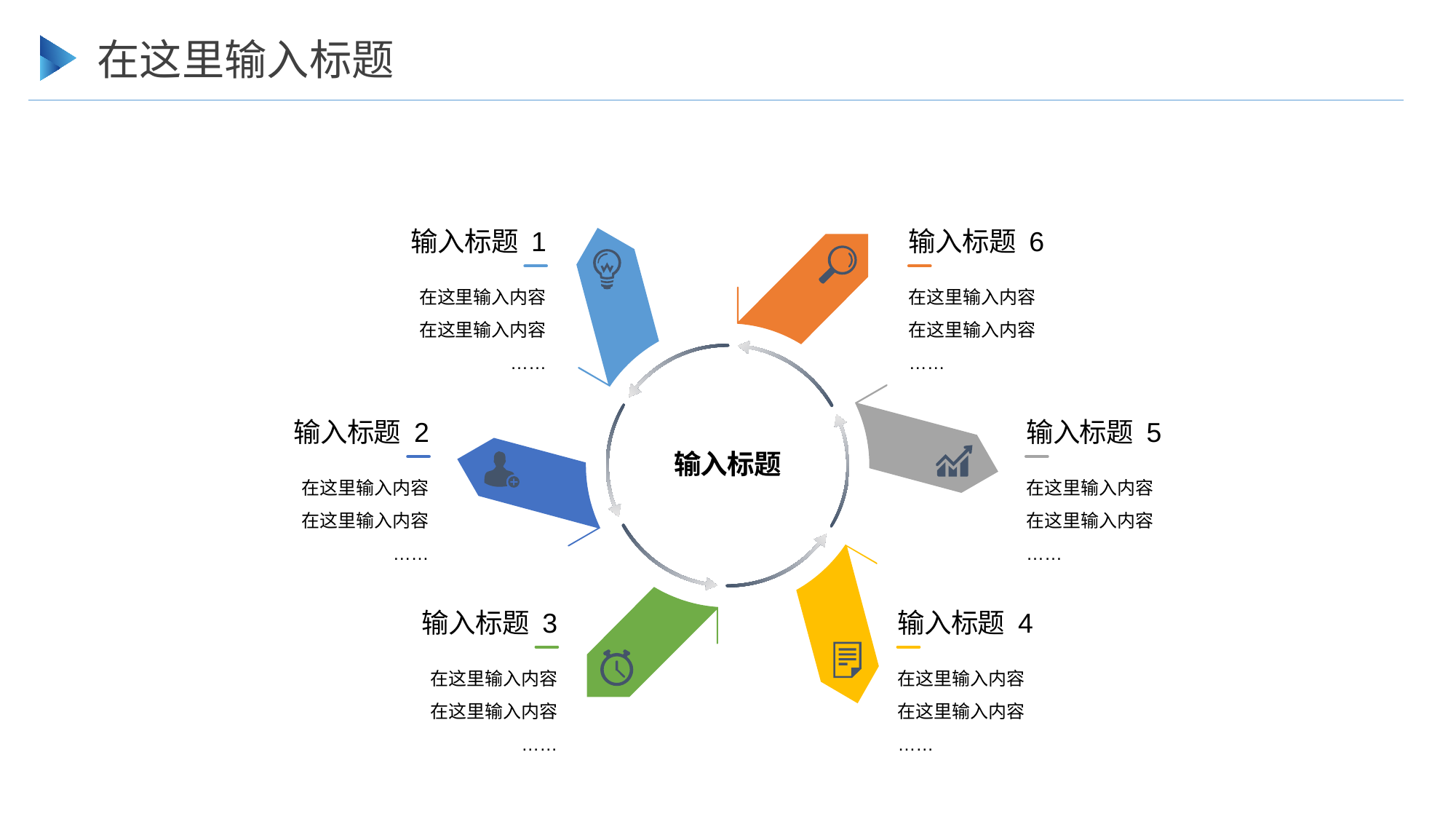

在这里输入标题

输入标题 1
输入标题 6

在这里输入内容
在这里输入内容
……
在这里输入内容
在这里输入内容
……

输入标题 2
输入标题 5

输入标题

在这里输入内容
在这里输入内容
……
在这里输入内容
在这里输入内容
……

输入标题 3
输入标题 4

在这里输入内容
在这里输入内容
……
在这里输入内容
在这里输入内容
……